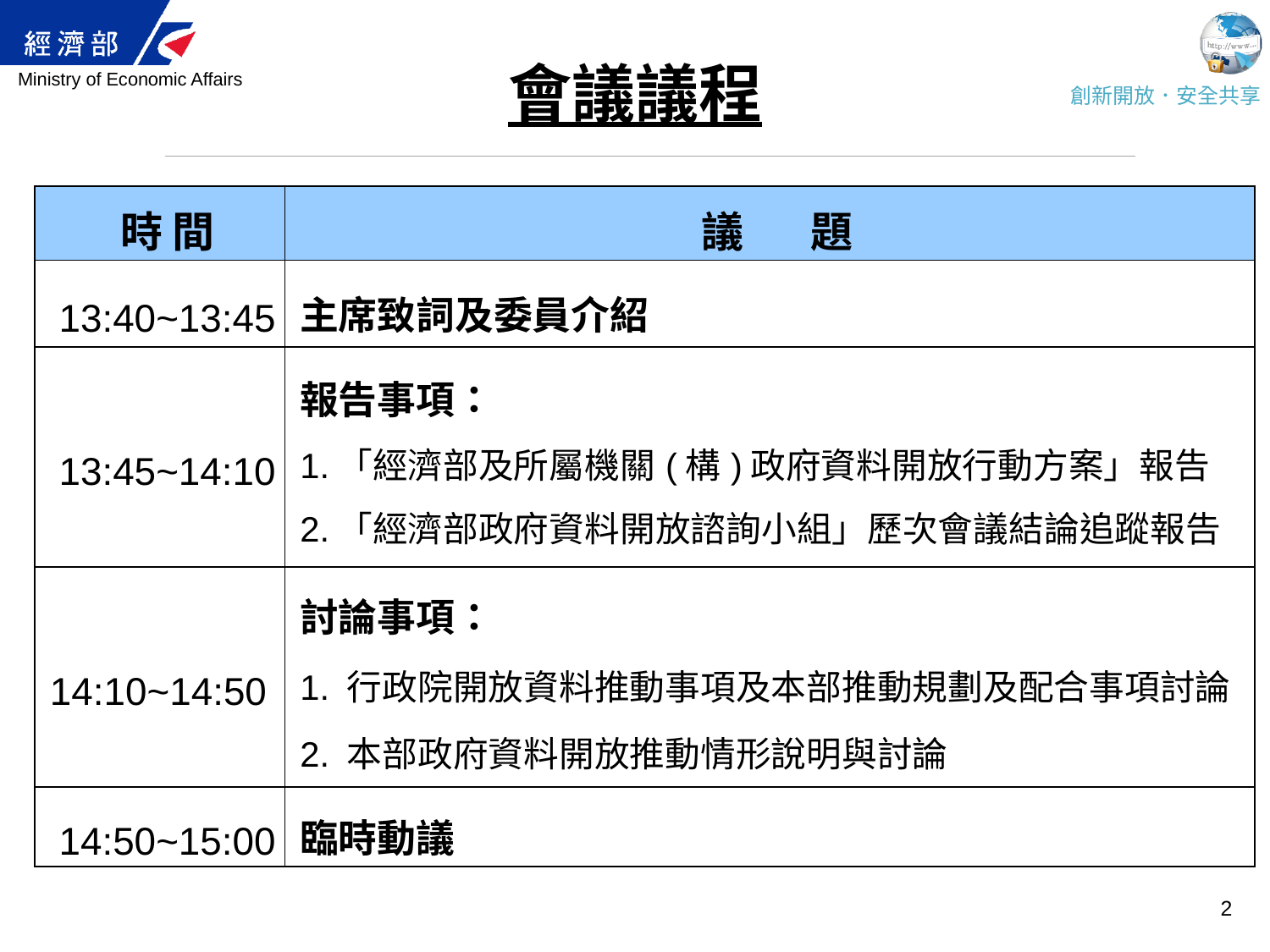

# 會議議程
| 時 間 | 議 題 |
| --- | --- |
| 13:40~13:45 | 主席致詞及委員介紹 |
| 13:45~14:10 | 報告事項： 1.「經濟部及所屬機關(構)政府資料開放行動方案」報告 2.「經濟部政府資料開放諮詢小組」歷次會議結論追蹤報告 |
| 14:10~14:50 | 討論事項： 1. 行政院開放資料推動事項及本部推動規劃及配合事項討論 2. 本部政府資料開放推動情形說明與討論 |
| 14:50~15:00 | 臨時動議 |
2